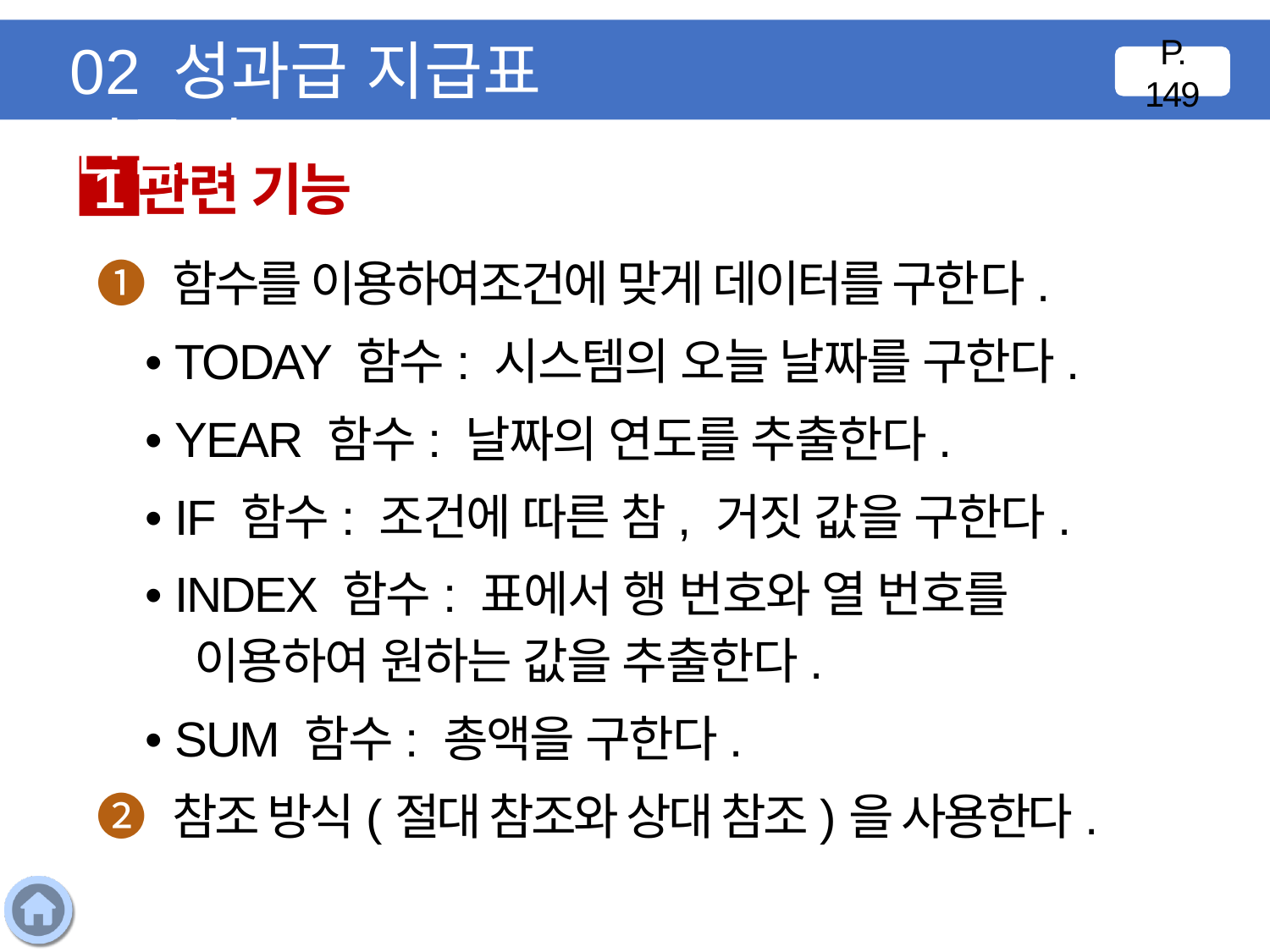

02 성과급 지급표 만들기
P. 149
관련 기능
1
❶ 함수를 이용하여조건에 맞게 데이터를 구한다.
    • TODAY 함수: 시스템의 오늘 날짜를 구한다.
    • YEAR 함수: 날짜의 연도를 추출한다.
    • IF 함수: 조건에 따른 참, 거짓 값을 구한다.
    • INDEX 함수: 표에서 행 번호와 열 번호를 이용하여 원하는 값을 추출한다.
    • SUM 함수: 총액을 구한다.
❷ 참조 방식(절대 참조와 상대 참조)을 사용한다.